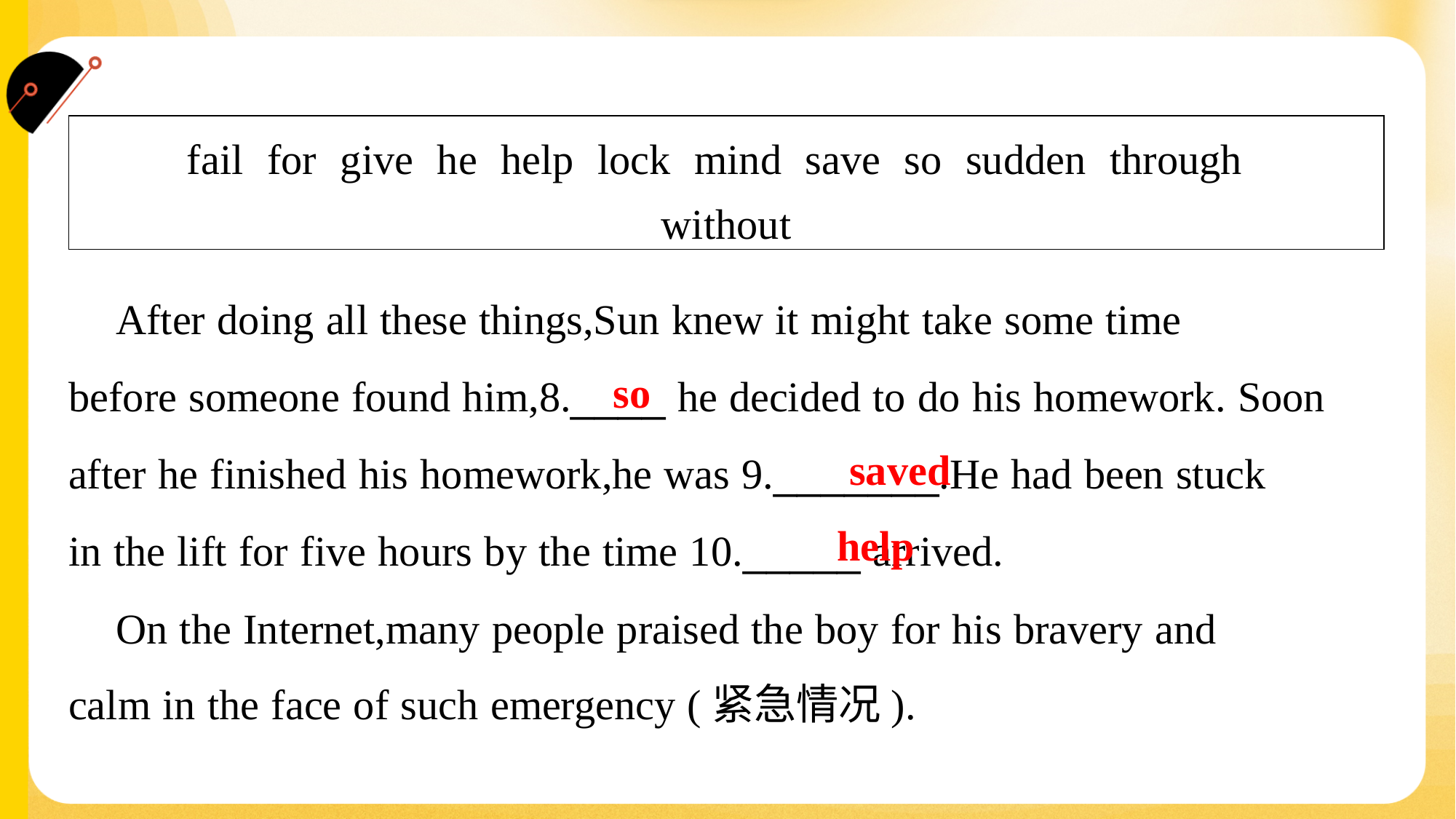

| fail for give he help lock mind save so sudden through without |
| --- |
    After doing all these things,Sun knew it might take some time
before someone found him,8.____ he decided to do his homework. Soon
after he finished his homework,he was 9._______.He had been stuck
in the lift for five hours by the time 10._____ arrived.
    On the Internet,many people praised the boy for his bravery and
calm in the face of such emergency (紧急情况).#1.4
so
saved
help